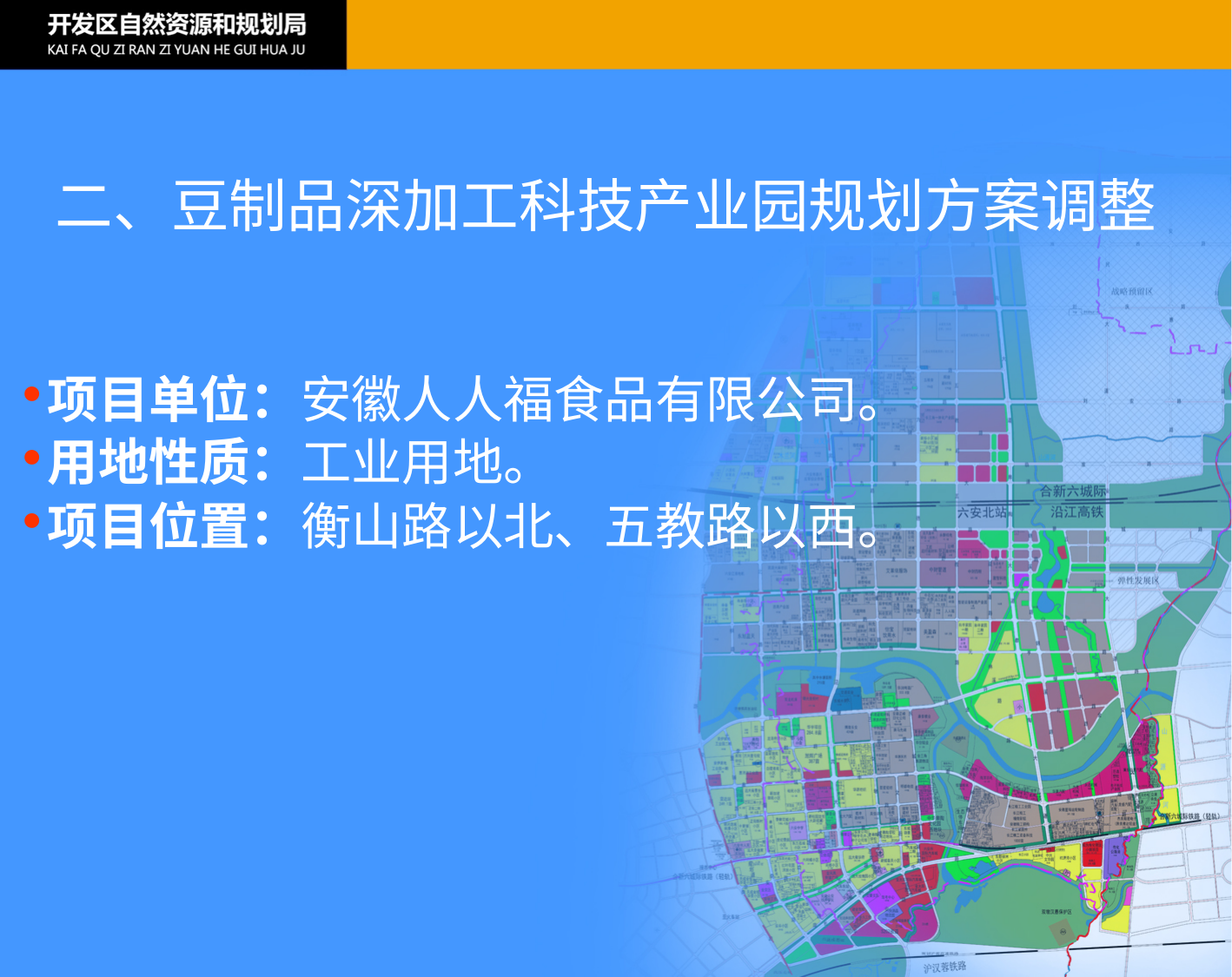

二、豆制品深加工科技产业园规划方案调整
项目单位：安徽人人福食品有限公司。
用地性质：工业用地。
项目位置：衡山路以北、五教路以西。